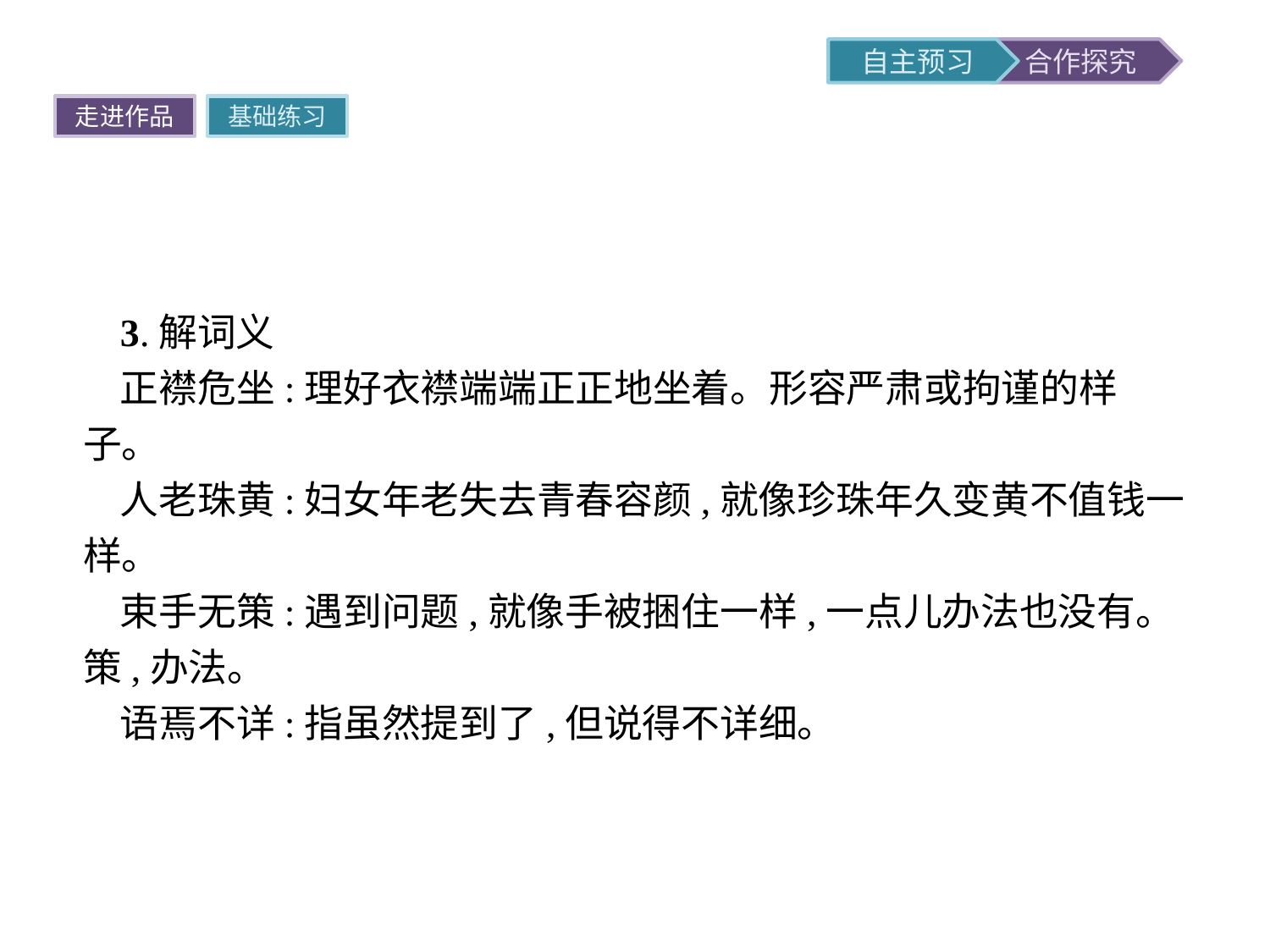

走进作品
基础练习
3.解词义
正襟危坐:理好衣襟端端正正地坐着。形容严肃或拘谨的样子。
人老珠黄:妇女年老失去青春容颜,就像珍珠年久变黄不值钱一样。
束手无策:遇到问题,就像手被捆住一样,一点儿办法也没有。策,办法。
语焉不详:指虽然提到了,但说得不详细。